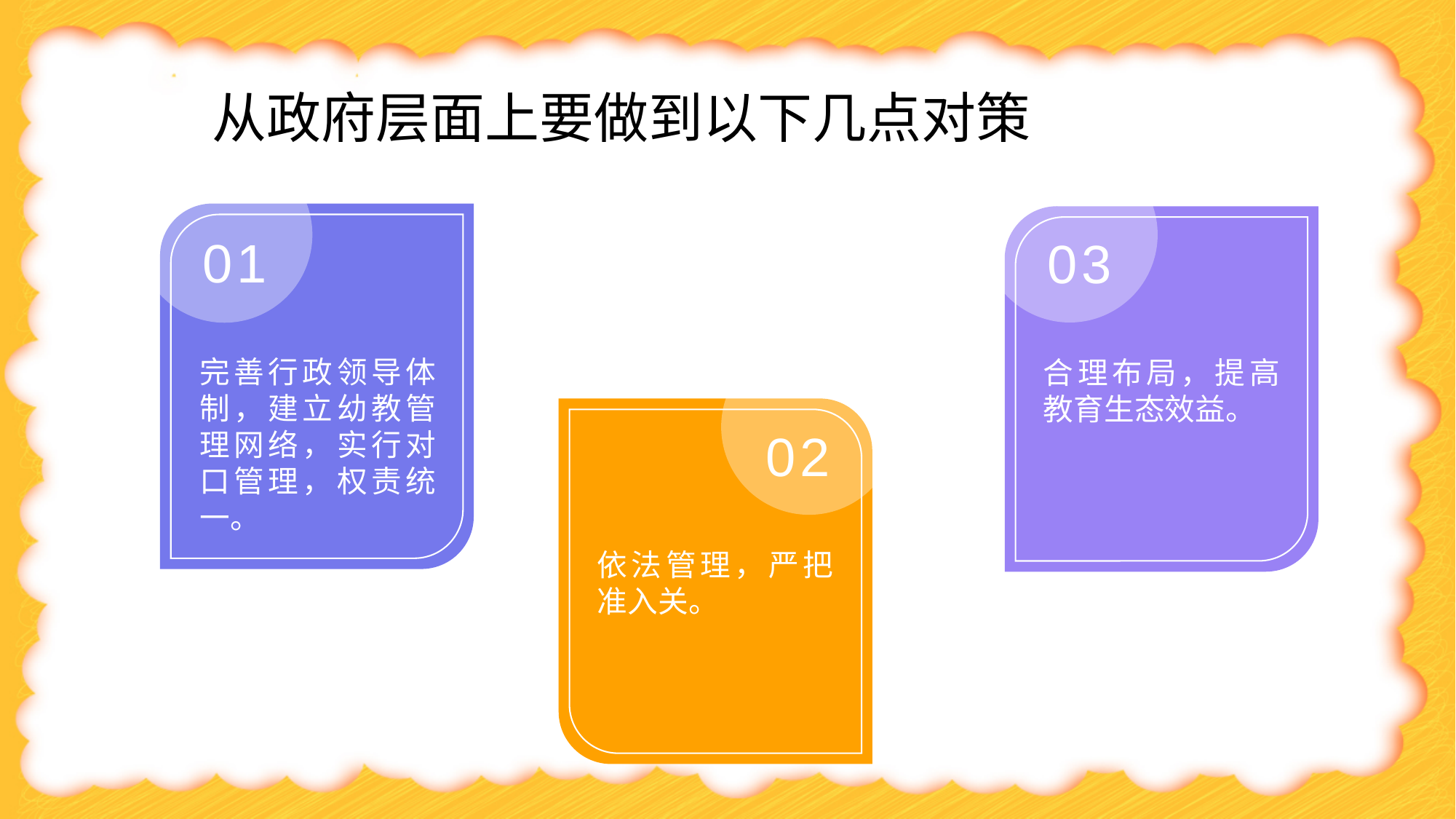

从政府层面上要做到以下几点对策

03
合理布局，提高教育生态效益。

01
完善行政领导体制，建立幼教管理网络，实行对口管理，权责统一。

02
依法管理，严把准入关。